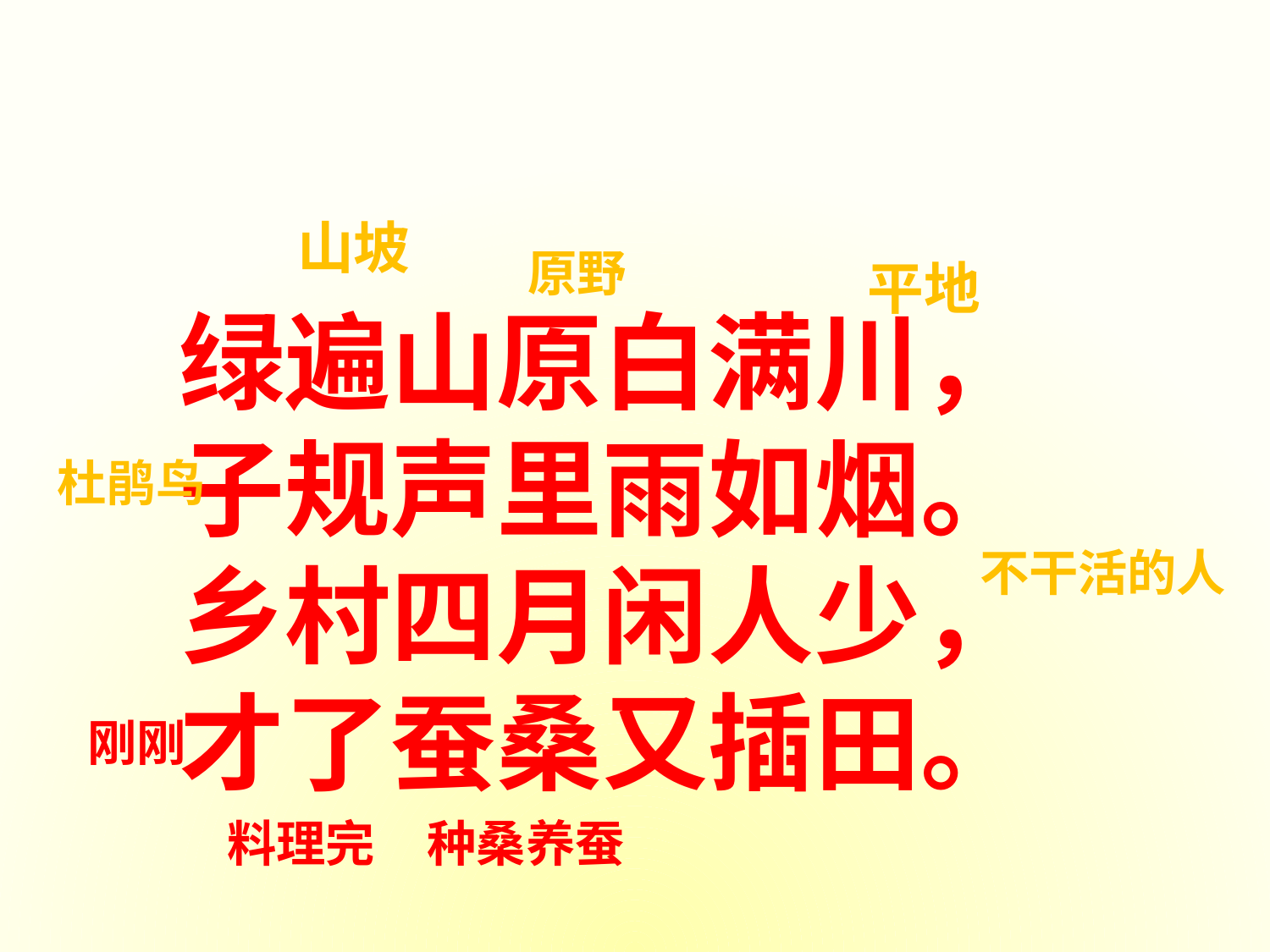

绿遍山原白满川，
    子规声里雨如烟。
    乡村四月闲人少，
    才了蚕桑又插田。
山坡
原野
平地
杜鹃鸟
不干活的人
刚刚
料理完
种桑养蚕